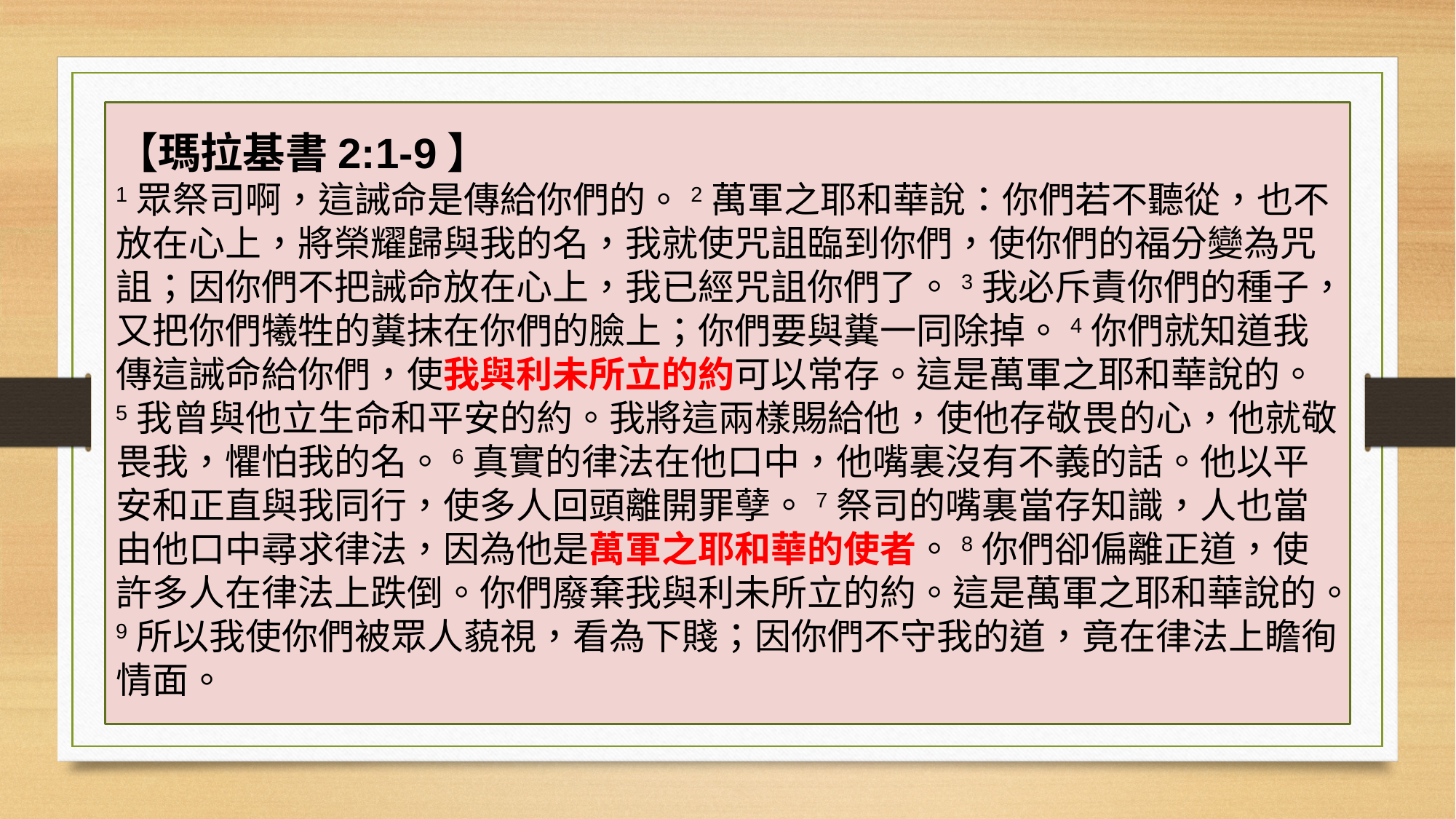

【瑪拉基書2:1-9】
1眾祭司啊，這誡命是傳給你們的。2萬軍之耶和華說：你們若不聽從，也不放在心上，將榮耀歸與我的名，我就使咒詛臨到你們，使你們的福分變為咒詛；因你們不把誡命放在心上，我已經咒詛你們了。3我必斥責你們的種子，又把你們犧牲的糞抹在你們的臉上；你們要與糞一同除掉。4你們就知道我傳這誡命給你們，使我與利未所立的約可以常存。這是萬軍之耶和華說的。
5我曾與他立生命和平安的約。我將這兩樣賜給他，使他存敬畏的心，他就敬畏我，懼怕我的名。6真實的律法在他口中，他嘴裏沒有不義的話。他以平安和正直與我同行，使多人回頭離開罪孽。7祭司的嘴裏當存知識，人也當由他口中尋求律法，因為他是萬軍之耶和華的使者。8你們卻偏離正道，使許多人在律法上跌倒。你們廢棄我與利未所立的約。這是萬軍之耶和華說的。9所以我使你們被眾人藐視，看為下賤；因你們不守我的道，竟在律法上瞻徇情面。
#